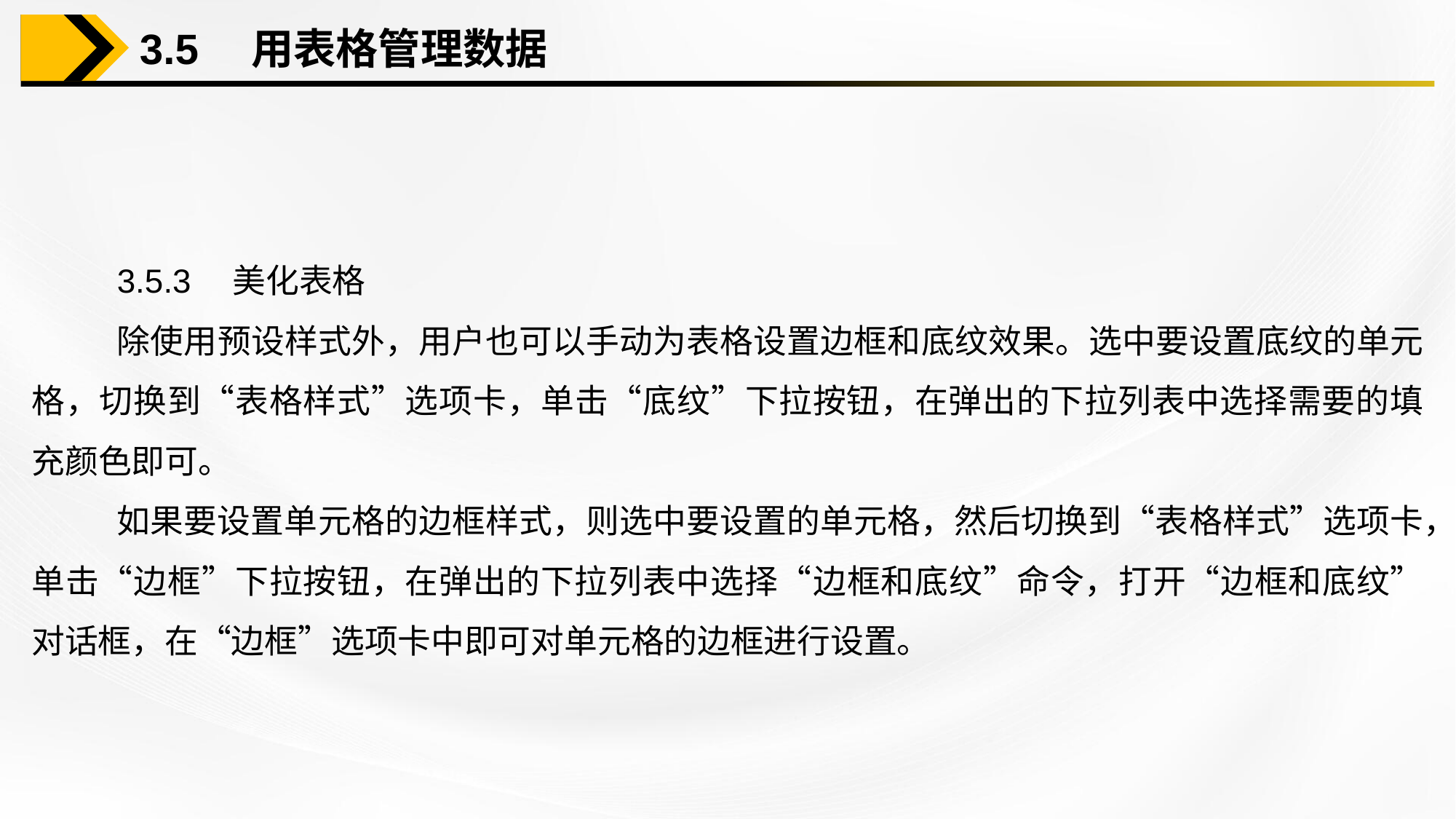

3.5　用表格管理数据
3.5.3　美化表格
除使用预设样式外，用户也可以手动为表格设置边框和底纹效果。选中要设置底纹的单元格，切换到“表格样式”选项卡，单击“底纹”下拉按钮，在弹出的下拉列表中选择需要的填充颜色即可。
如果要设置单元格的边框样式，则选中要设置的单元格，然后切换到“表格样式”选项卡，单击“边框”下拉按钮，在弹出的下拉列表中选择“边框和底纹”命令，打开“边框和底纹”对话框，在“边框”选项卡中即可对单元格的边框进行设置。